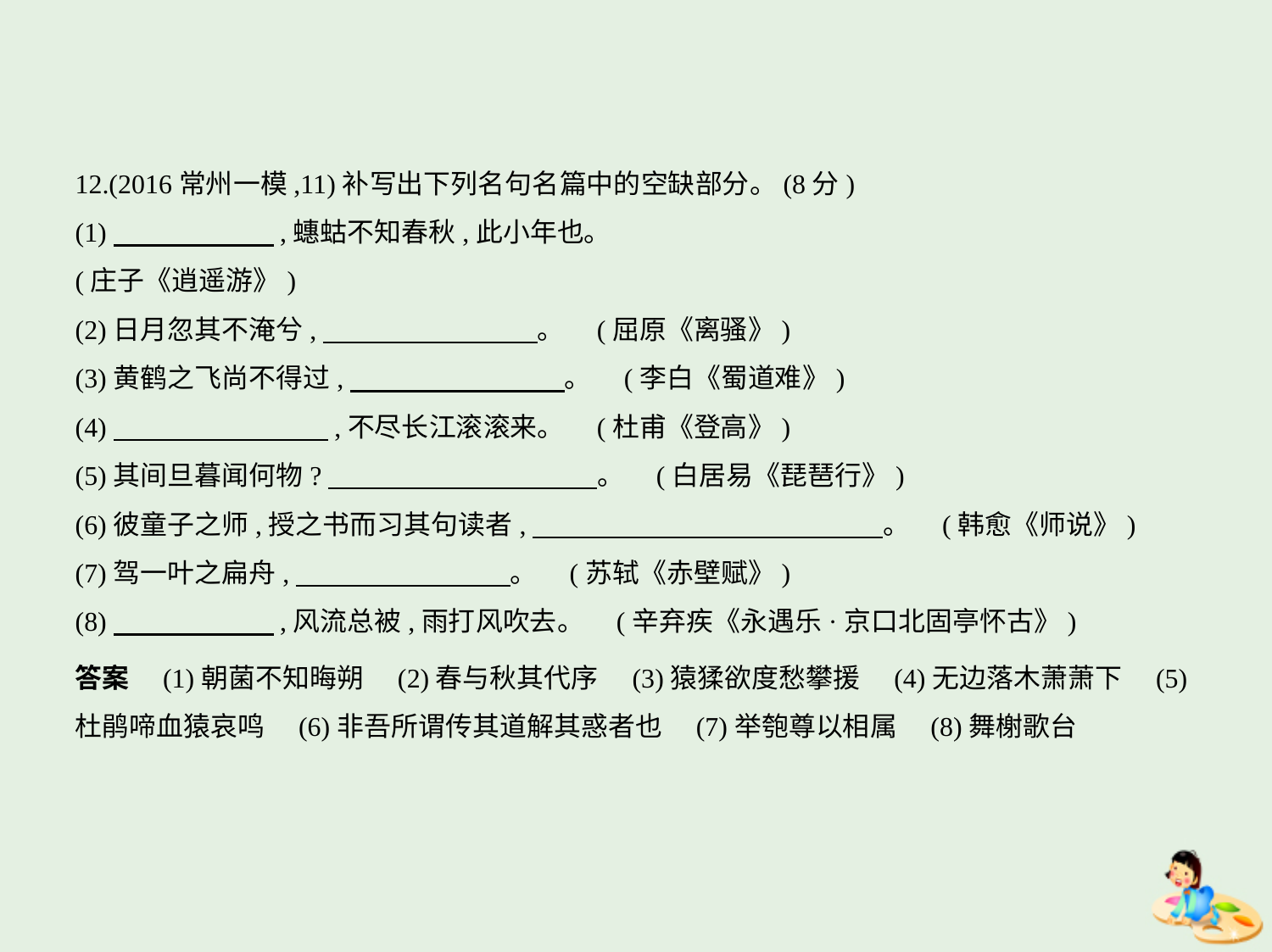

12.(2016常州一模,11)补写出下列名句名篇中的空缺部分。(8分)
(1)　　　　　    ,蟪蛄不知春秋,此小年也。
(庄子《逍遥游》)
(2)日月忽其不淹兮,　　　　　　　    。 (屈原《离骚》)
(3)黄鹤之飞尚不得过,　　　　　　　    。 (李白《蜀道难》)
(4)　　　　　　　    ,不尽长江滚滚来。 (杜甫《登高》)
(5)其间旦暮闻何物?　　　　　　　　　    。 (白居易《琵琶行》)
(6)彼童子之师,授之书而习其句读者,　　　　　　　　　　　　    。 (韩愈《师说》)
(7)驾一叶之扁舟,　　　　　　　    。 (苏轼《赤壁赋》)
(8)　　　　　    ,风流总被,雨打风吹去。 (辛弃疾《永遇乐·京口北固亭怀古》)
答案　(1)朝菌不知晦朔　(2)春与秋其代序　(3)猿猱欲度愁攀援　(4)无边落木萧萧下　(5)
杜鹃啼血猿哀鸣　(6)非吾所谓传其道解其惑者也　(7)举匏尊以相属　(8)舞榭歌台